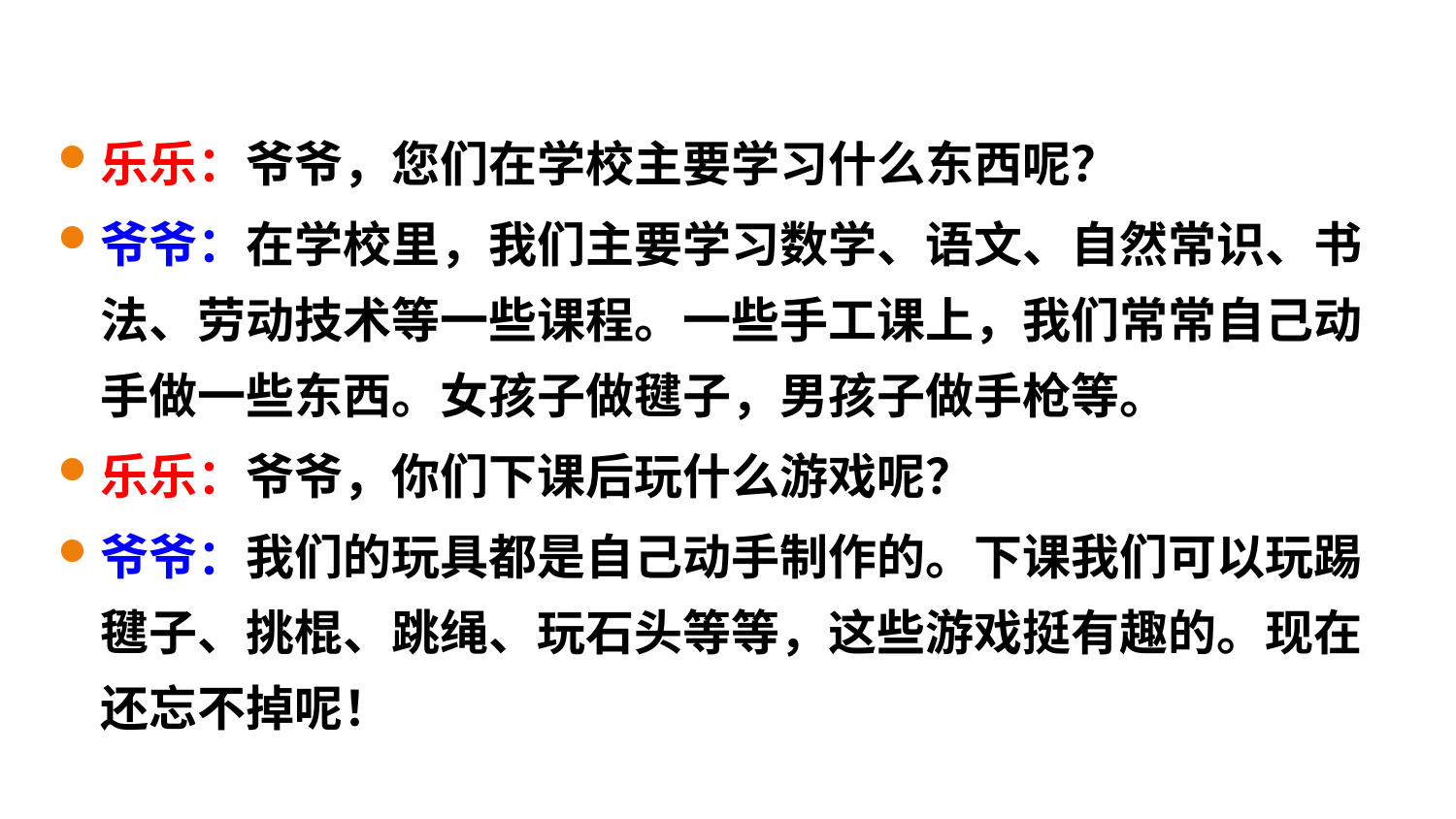

乐乐：爷爷，您们在学校主要学习什么东西呢？
爷爷：在学校里，我们主要学习数学、语文、自然常识、书法、劳动技术等一些课程。一些手工课上，我们常常自己动手做一些东西。女孩子做毽子，男孩子做手枪等。
乐乐：爷爷，你们下课后玩什么游戏呢？
爷爷：我们的玩具都是自己动手制作的。下课我们可以玩踢毽子、挑棍、跳绳、玩石头等等，这些游戏挺有趣的。现在还忘不掉呢！